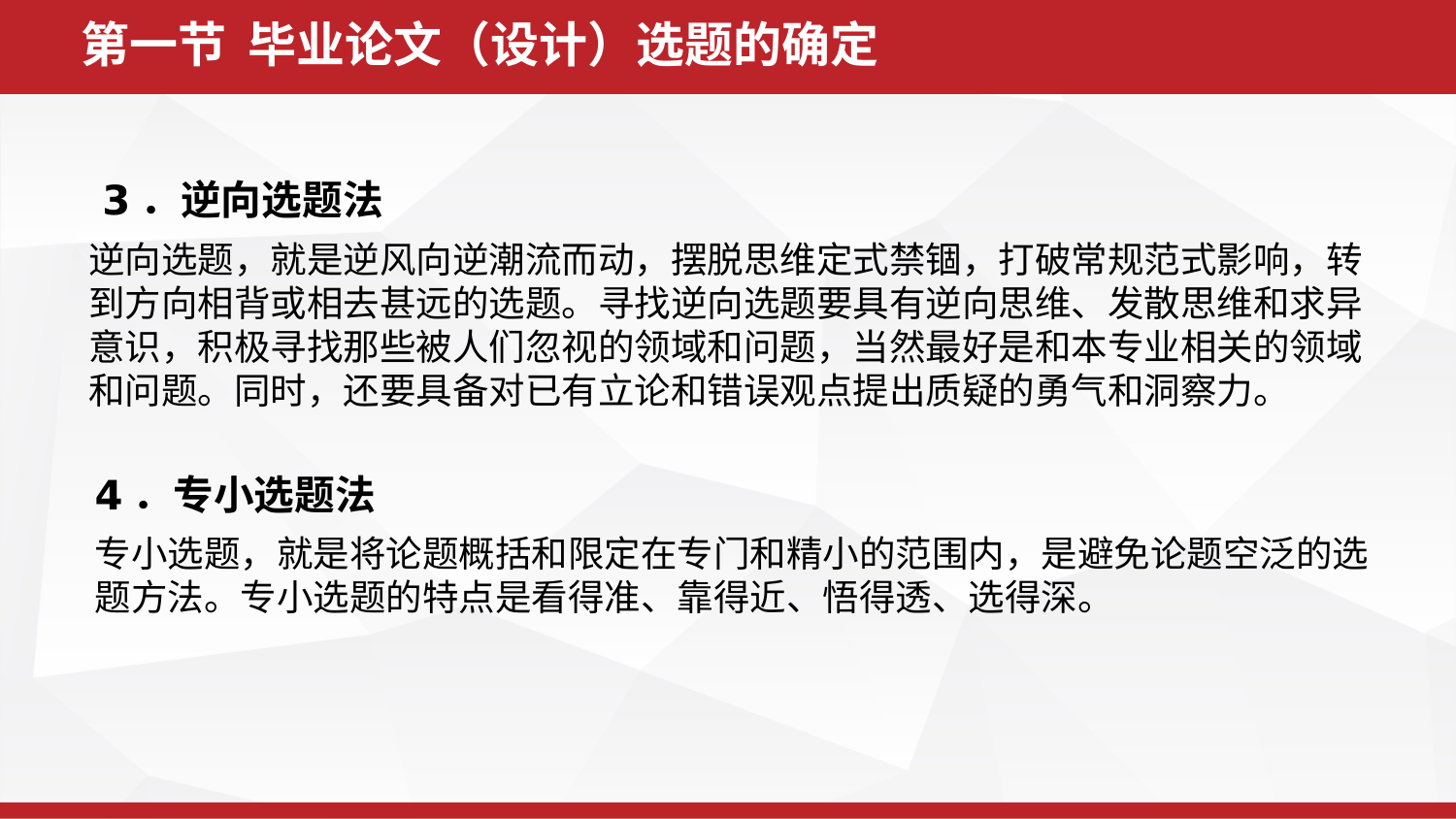

第一节  毕业论文（设计）选题的确定
 3．逆向选题法
逆向选题，就是逆风向逆潮流而动，摆脱思维定式禁锢，打破常规范式影响，转到方向相背或相去甚远的选题。寻找逆向选题要具有逆向思维、发散思维和求异意识，积极寻找那些被人们忽视的领域和问题，当然最好是和本专业相关的领域和问题。同时，还要具备对已有立论和错误观点提出质疑的勇气和洞察力。
4．专小选题法
专小选题，就是将论题概括和限定在专门和精小的范围内，是避免论题空泛的选题方法。专小选题的特点是看得准、靠得近、悟得透、选得深。